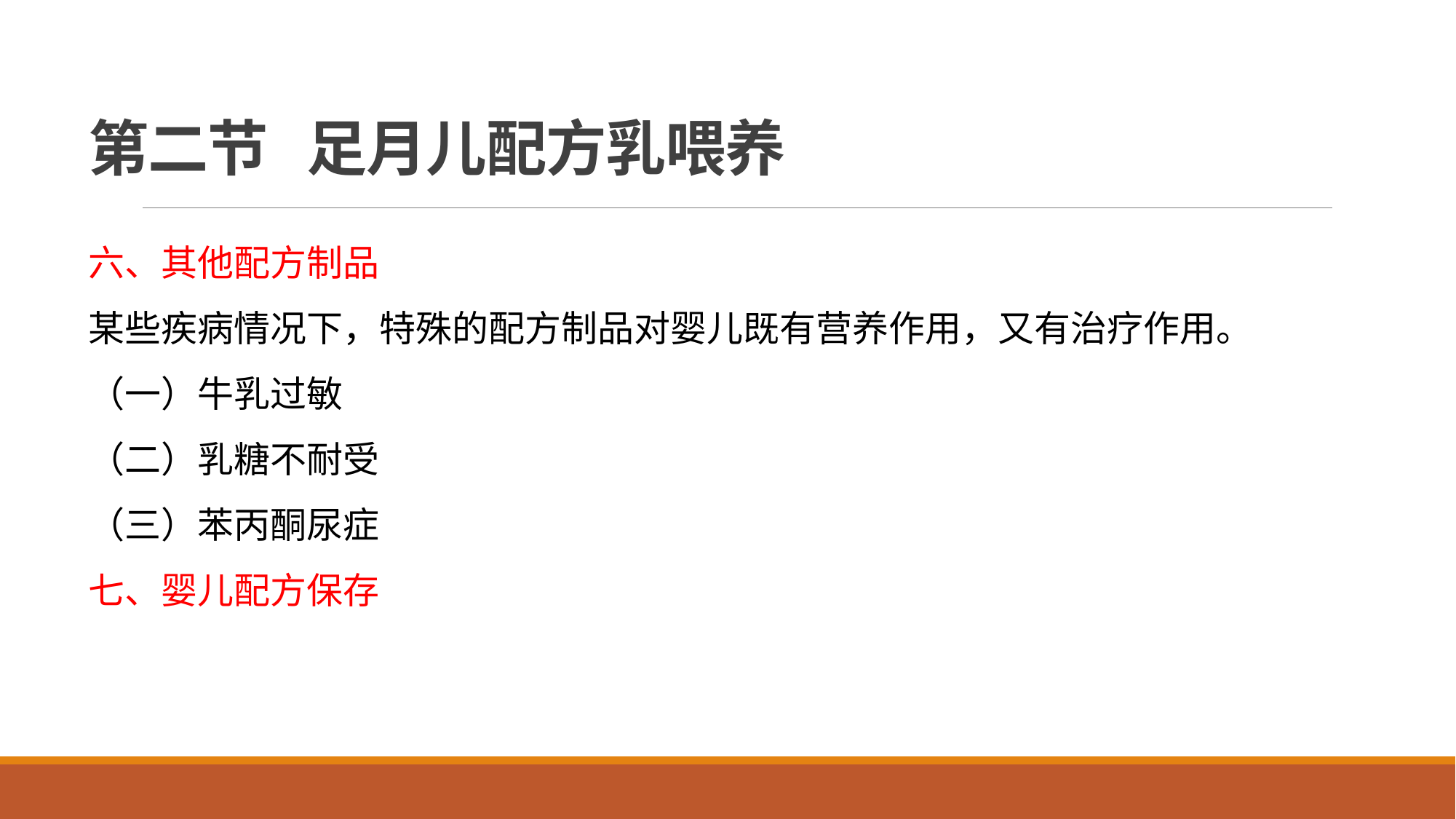

# 第二节   足月儿配方乳喂养
六、其他配方制品
某些疾病情况下，特殊的配方制品对婴儿既有营养作用，又有治疗作用。
（一）牛乳过敏
（二）乳糖不耐受
（三）苯丙酮尿症
七、婴儿配方保存